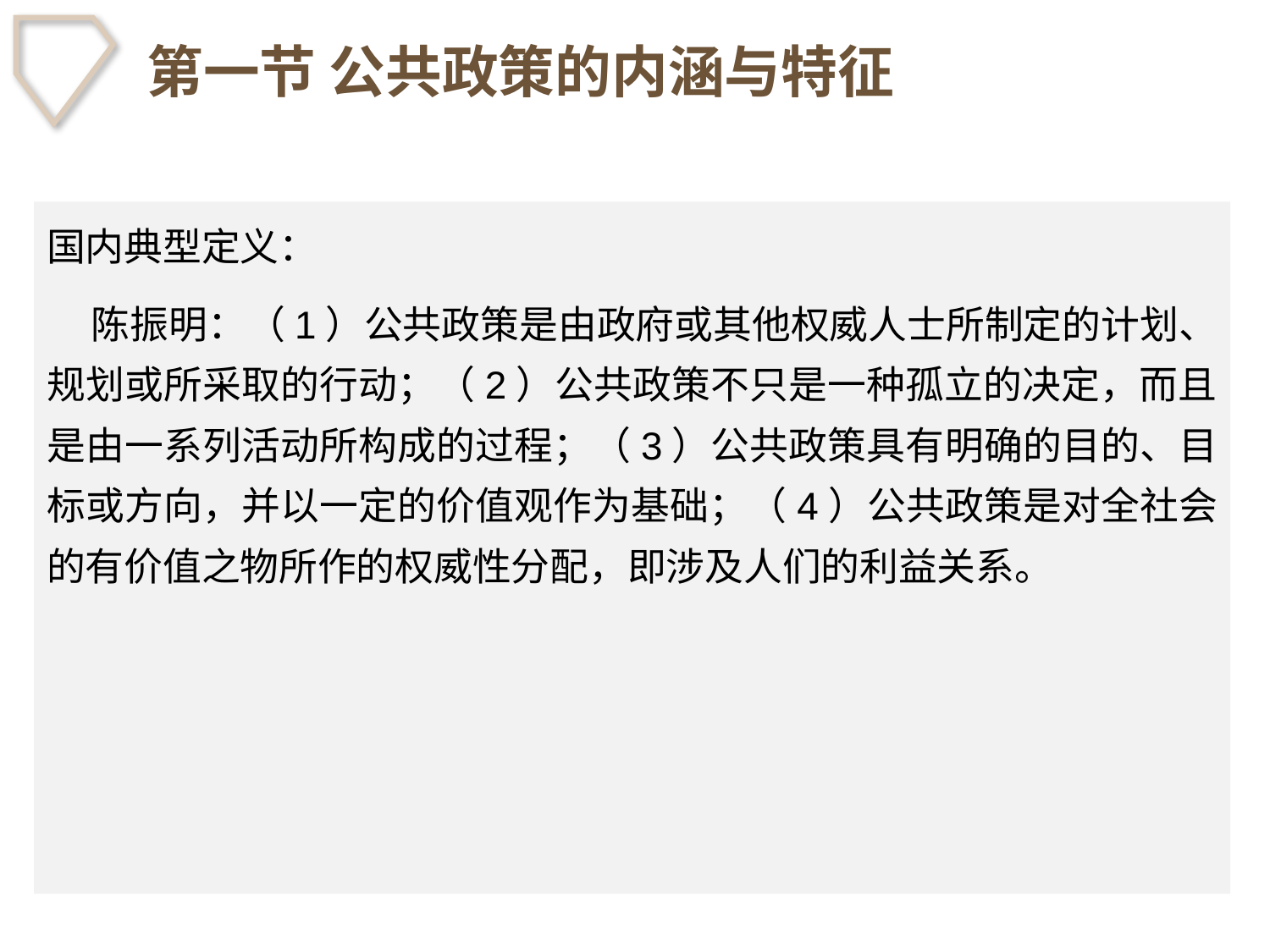

# 第一节 公共政策的内涵与特征
国内典型定义：
    陈振明：（1）公共政策是由政府或其他权威人士所制定的计划、规划或所采取的行动；（2）公共政策不只是一种孤立的决定，而且是由一系列活动所构成的过程；（3）公共政策具有明确的目的、目标或方向，并以一定的价值观作为基础；（4）公共政策是对全社会的有价值之物所作的权威性分配，即涉及人们的利益关系。